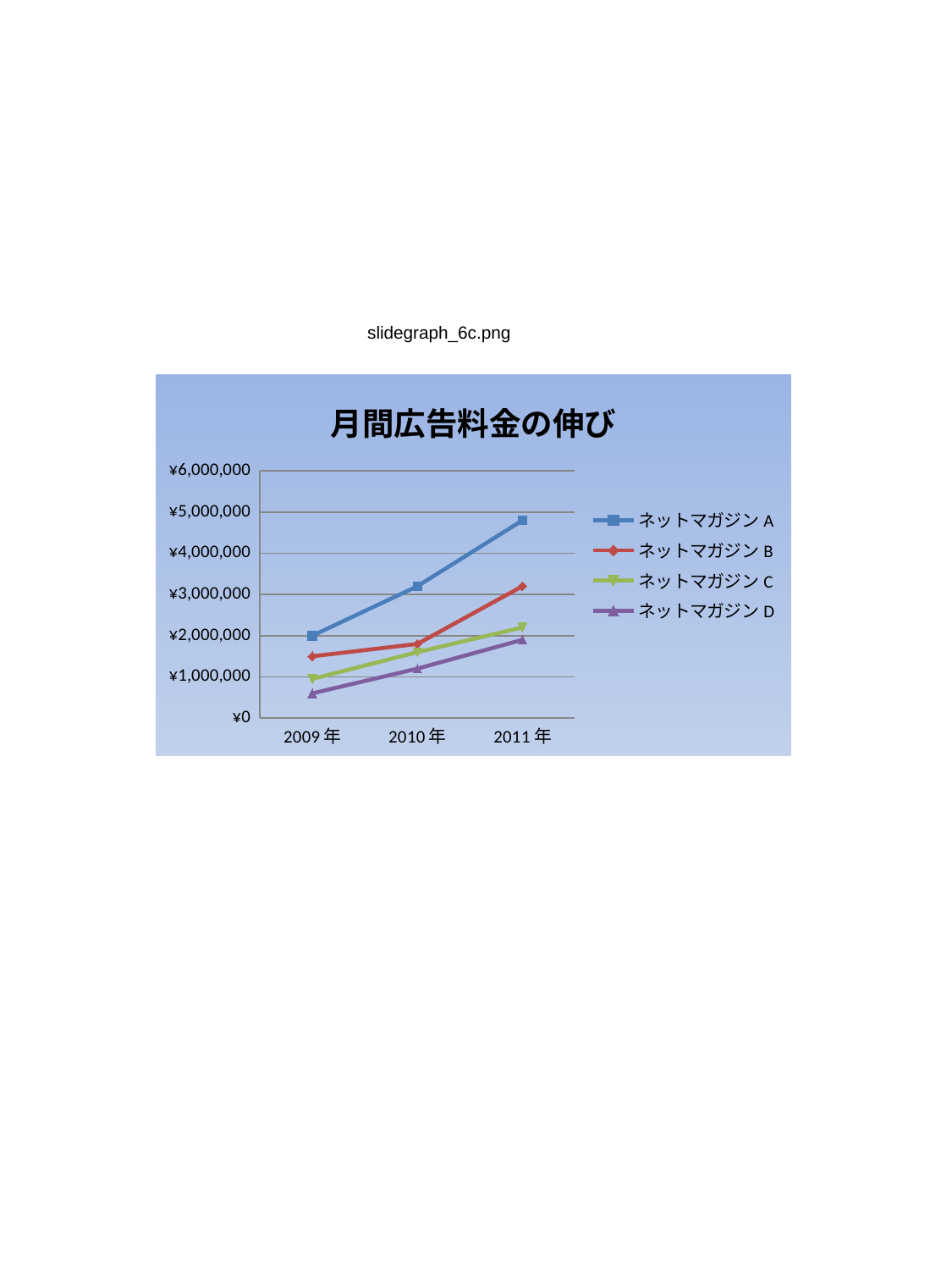

slidegraph_6c.png

### Chart: 月間広告料金の伸び

| Category | ネットマガジンA | ネットマガジンB | ネットマガジンC | ネットマガジンD |
|---|---|---|---|---|
| 2009年 | 2000000.0 | 1500000.0 | 950000.0 | 600000.0 |
| 2010年 | 3200000.0 | 1800000.0 | 1600000.0 | 1200000.0 |
| 2011年 | 4800000.0 | 3200000.0 | 2200000.0 | 1900000.0 |